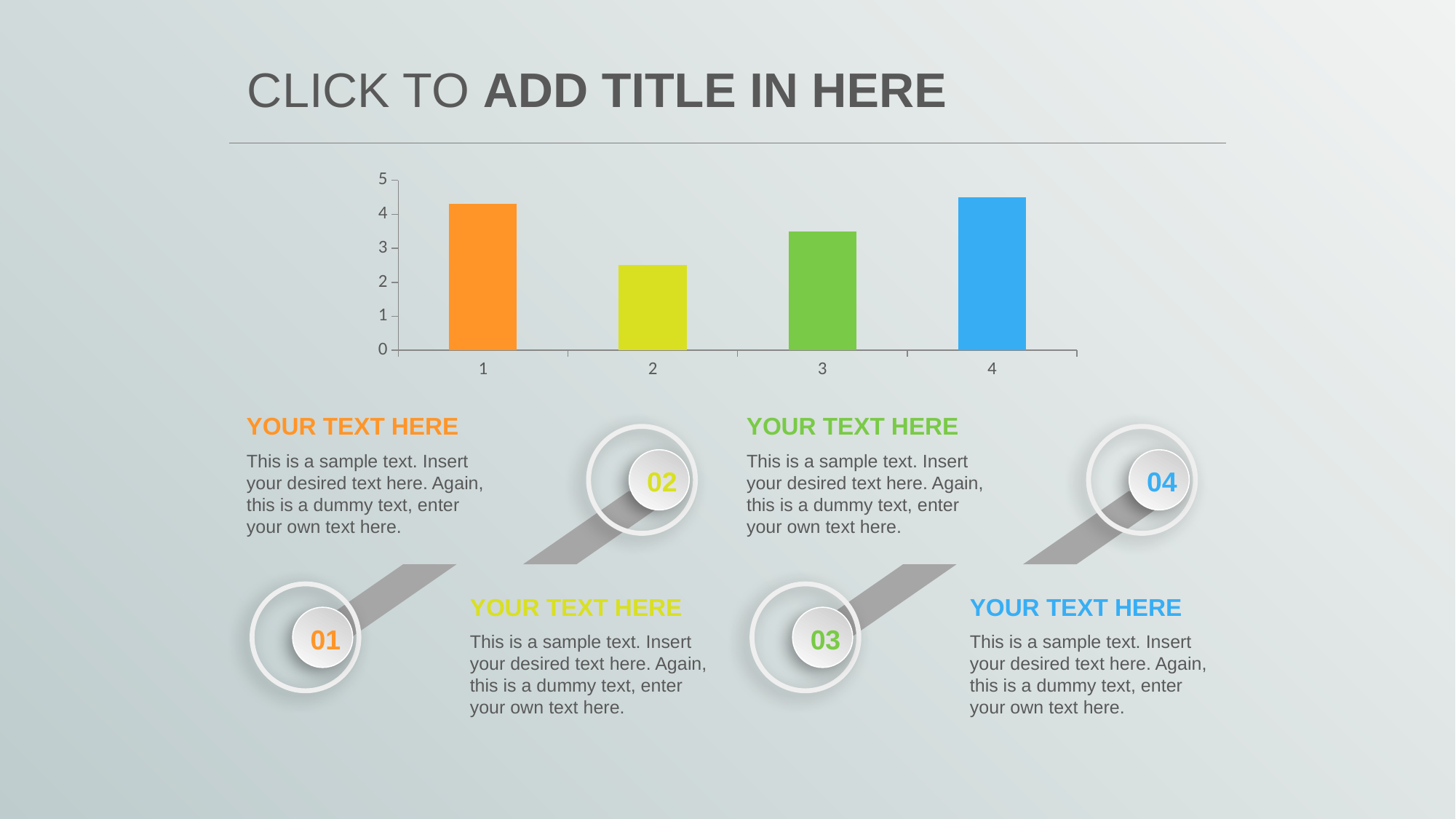

# CLICK TO ADD TITLE IN HERE

### Chart

| Category | 系列 1 |
|---|---|
| 1 | 4.3 |
| 2 | 2.5 |
| 3 | 3.5 |
| 4 | 4.5 |
YOUR TEXT HERE
YOUR TEXT HERE

This is a sample text. Insert your desired text here. Again, this is a dummy text, enter your own text here.
This is a sample text. Insert your desired text here. Again, this is a dummy text, enter your own text here.

02
04

YOUR TEXT HERE
YOUR TEXT HERE

01
03
This is a sample text. Insert your desired text here. Again, this is a dummy text, enter your own text here.
This is a sample text. Insert your desired text here. Again, this is a dummy text, enter your own text here.